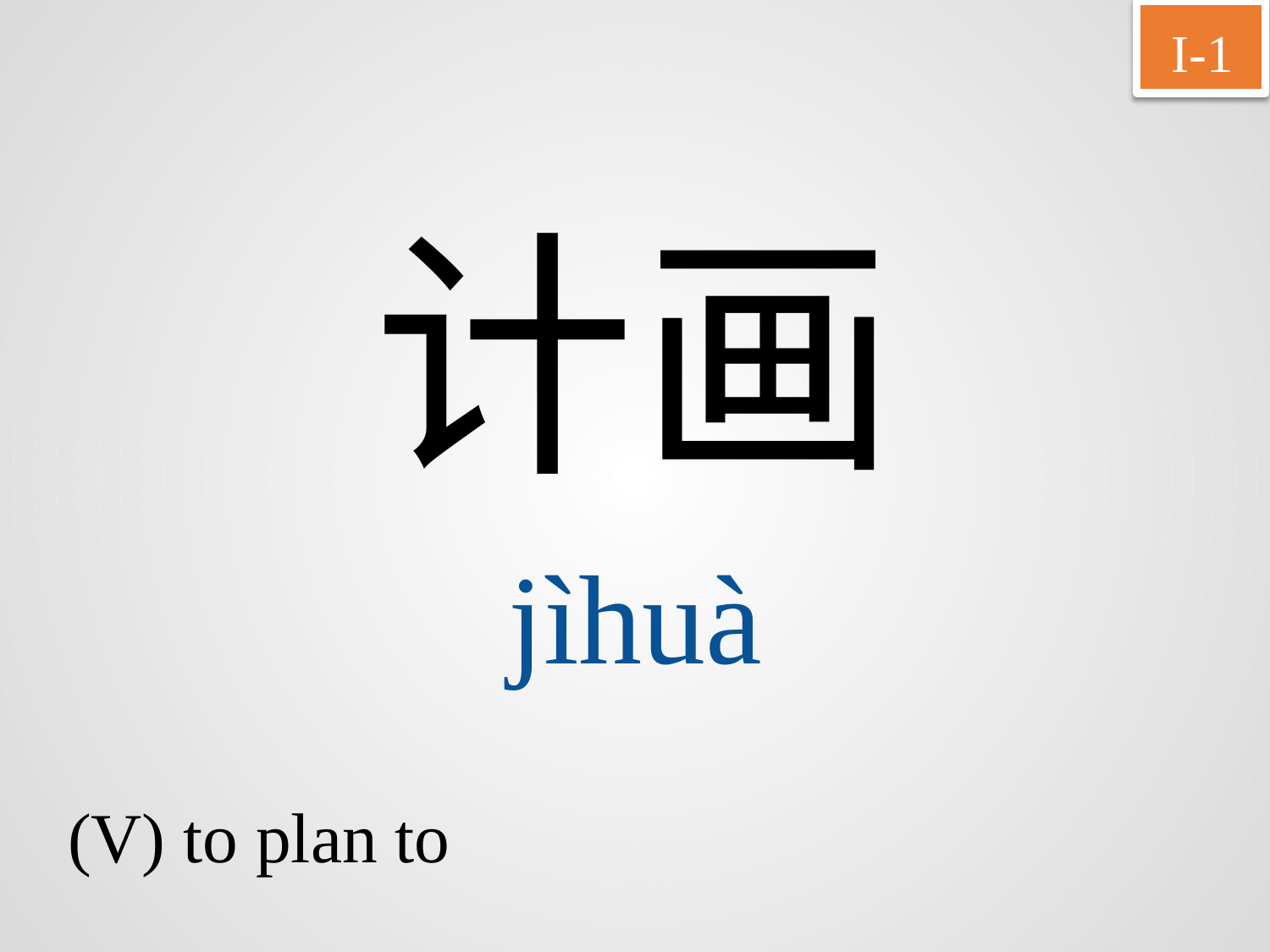

I-1

计画
jìhuà
(V) to plan to